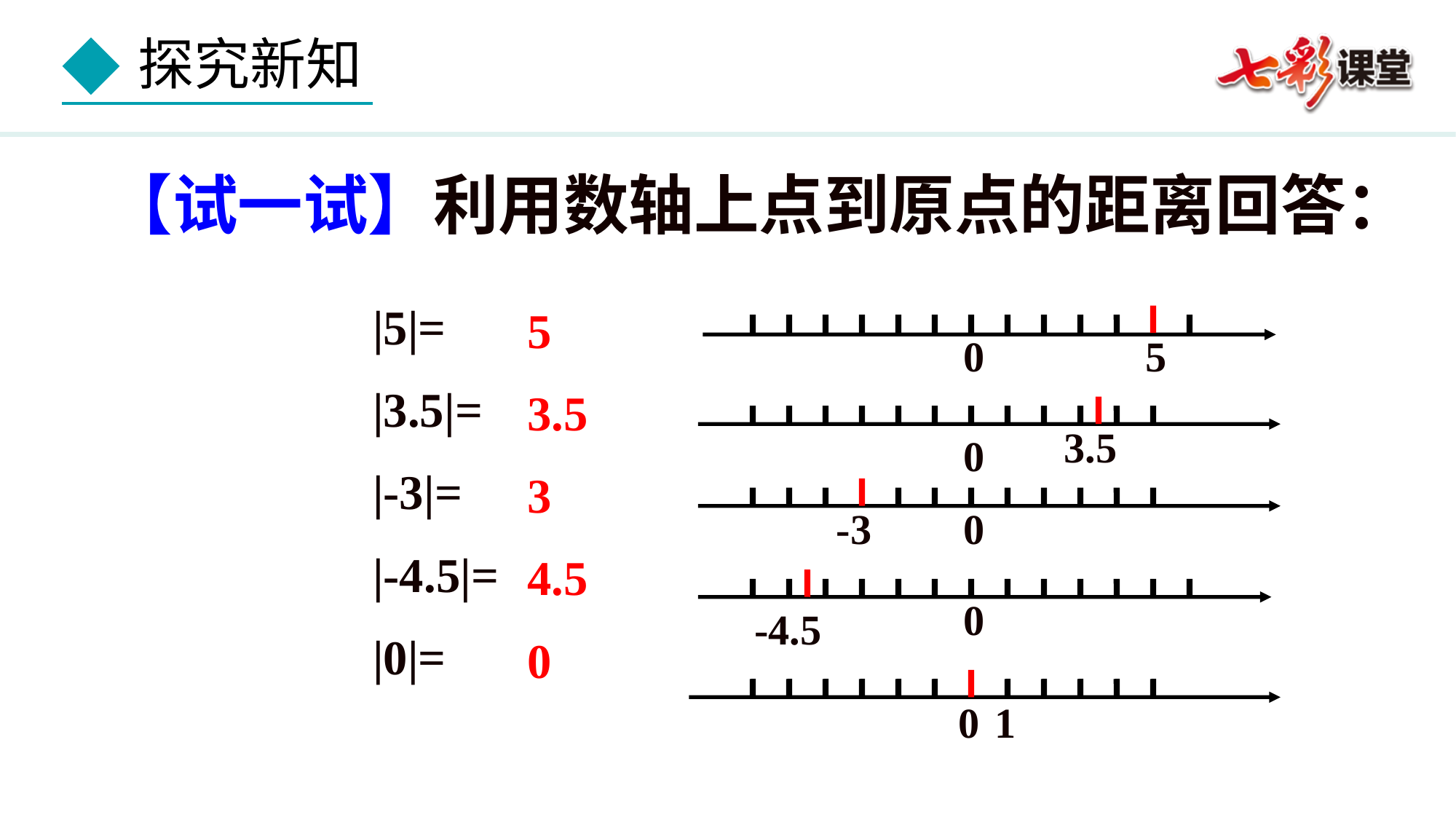

【试一试】利用数轴上点到原点的距离回答：
|5|=
|3.5|=
|-3|=
|-4.5|=
|0|=
5
3.5
3
4.5
0

0
5

3.5
0

-3
0

0
-4.5

0
1